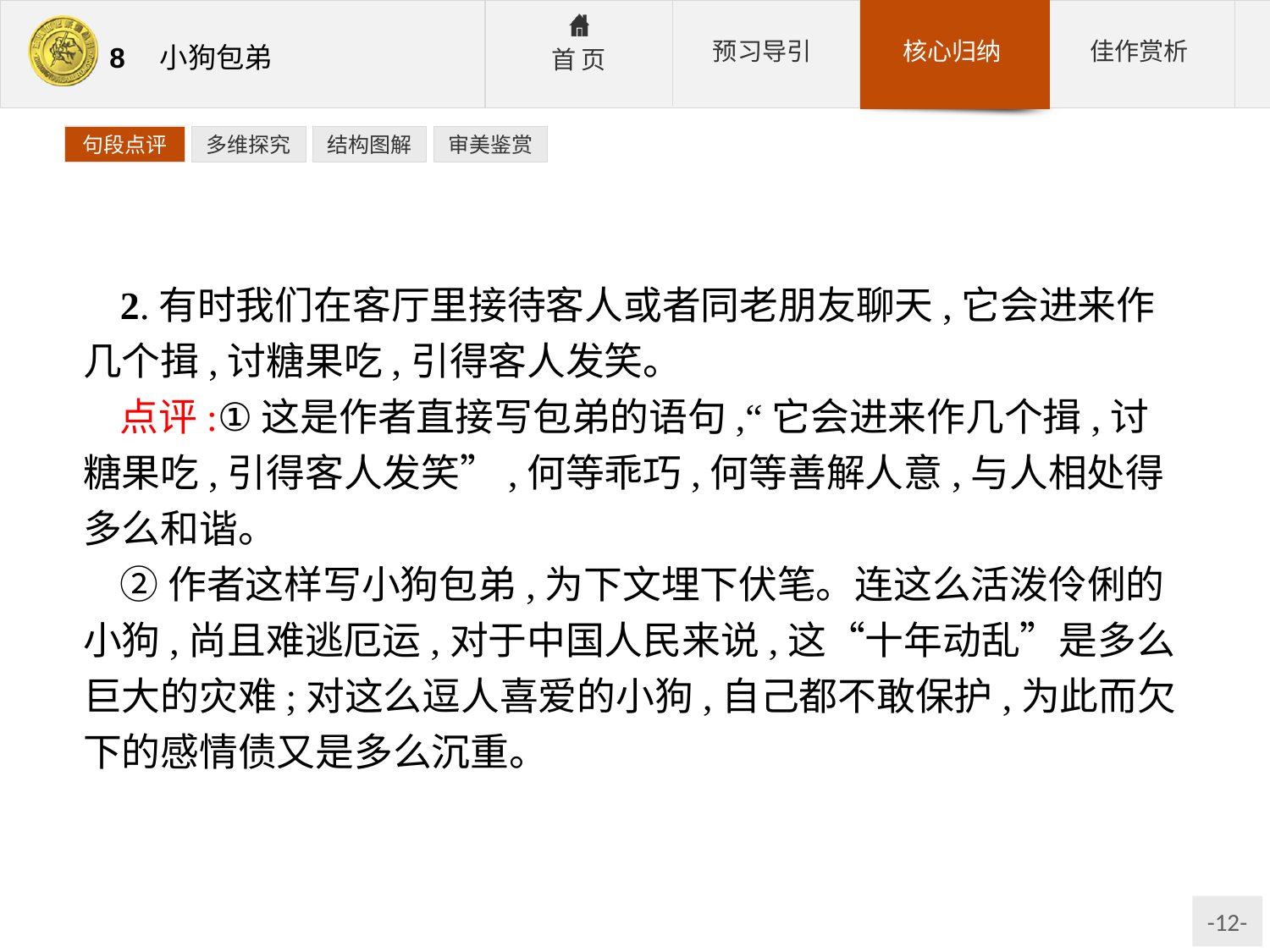

句段点评
多维探究
结构图解
审美鉴赏
2.有时我们在客厅里接待客人或者同老朋友聊天,它会进来作几个揖,讨糖果吃,引得客人发笑。
点评:①这是作者直接写包弟的语句,“它会进来作几个揖,讨糖果吃,引得客人发笑”,何等乖巧,何等善解人意,与人相处得多么和谐。
②作者这样写小狗包弟,为下文埋下伏笔。连这么活泼伶俐的小狗,尚且难逃厄运,对于中国人民来说,这“十年动乱”是多么巨大的灾难;对这么逗人喜爱的小狗,自己都不敢保护,为此而欠下的感情债又是多么沉重。